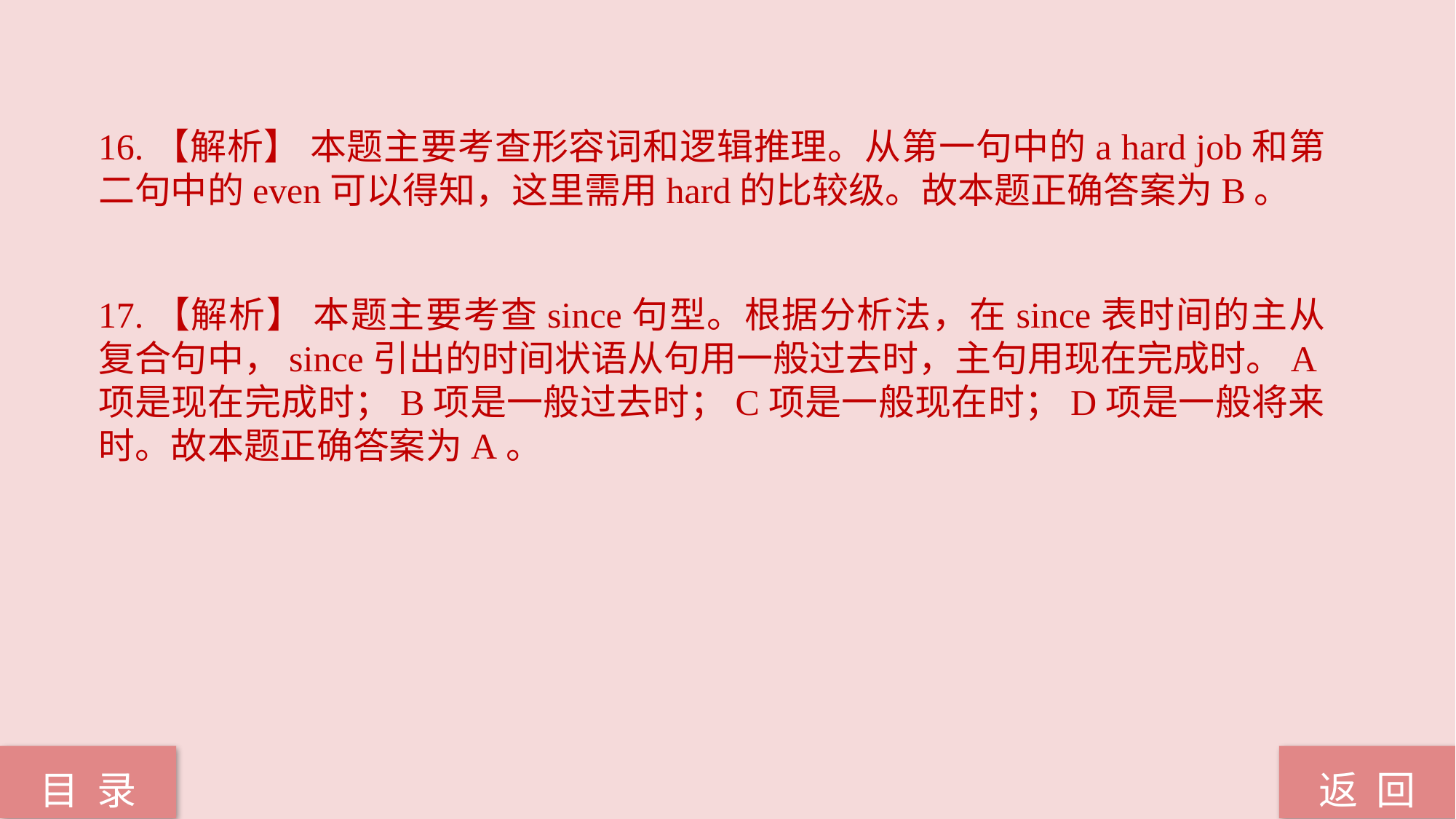

16.【解析】 本题主要考查形容词和逻辑推理。从第一句中的a hard job和第二句中的even可以得知，这里需用hard的比较级。故本题正确答案为B。

17.【解析】 本题主要考查since句型。根据分析法，在since表时间的主从复合句中，since引出的时间状语从句用一般过去时，主句用现在完成时。A项是现在完成时；B项是一般过去时；C项是一般现在时；D项是一般将来时。故本题正确答案为A。
返  回